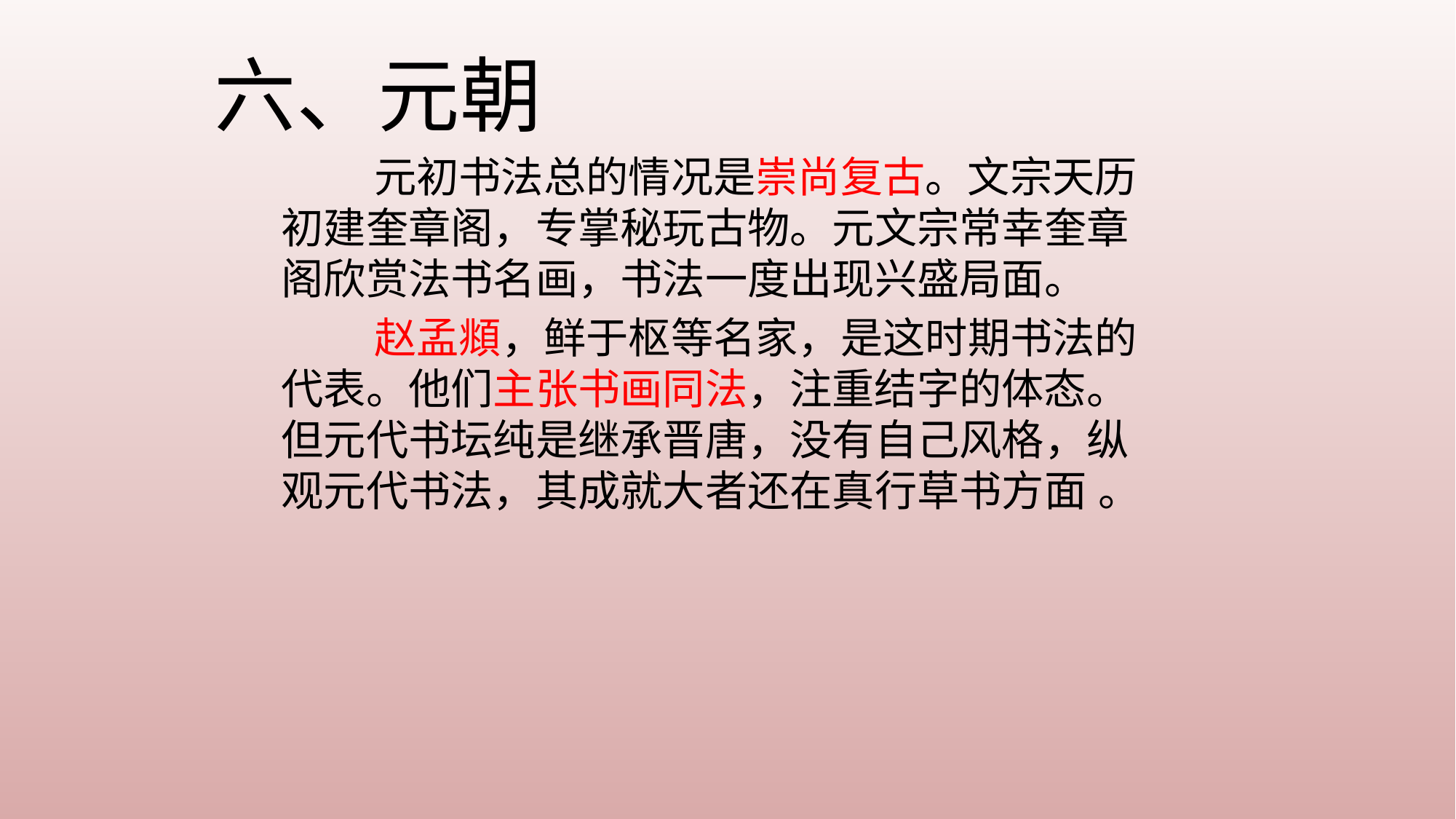

六、元朝
       元初书法总的情况是崇尚复古。文宗天历初建奎章阁，专掌秘玩古物。元文宗常幸奎章阁欣赏法书名画，书法一度出现兴盛局面。
       赵孟頫，鲜于枢等名家，是这时期书法的代表。他们主张书画同法，注重结字的体态。但元代书坛纯是继承晋唐，没有自己风格，纵观元代书法，其成就大者还在真行草书方面 。